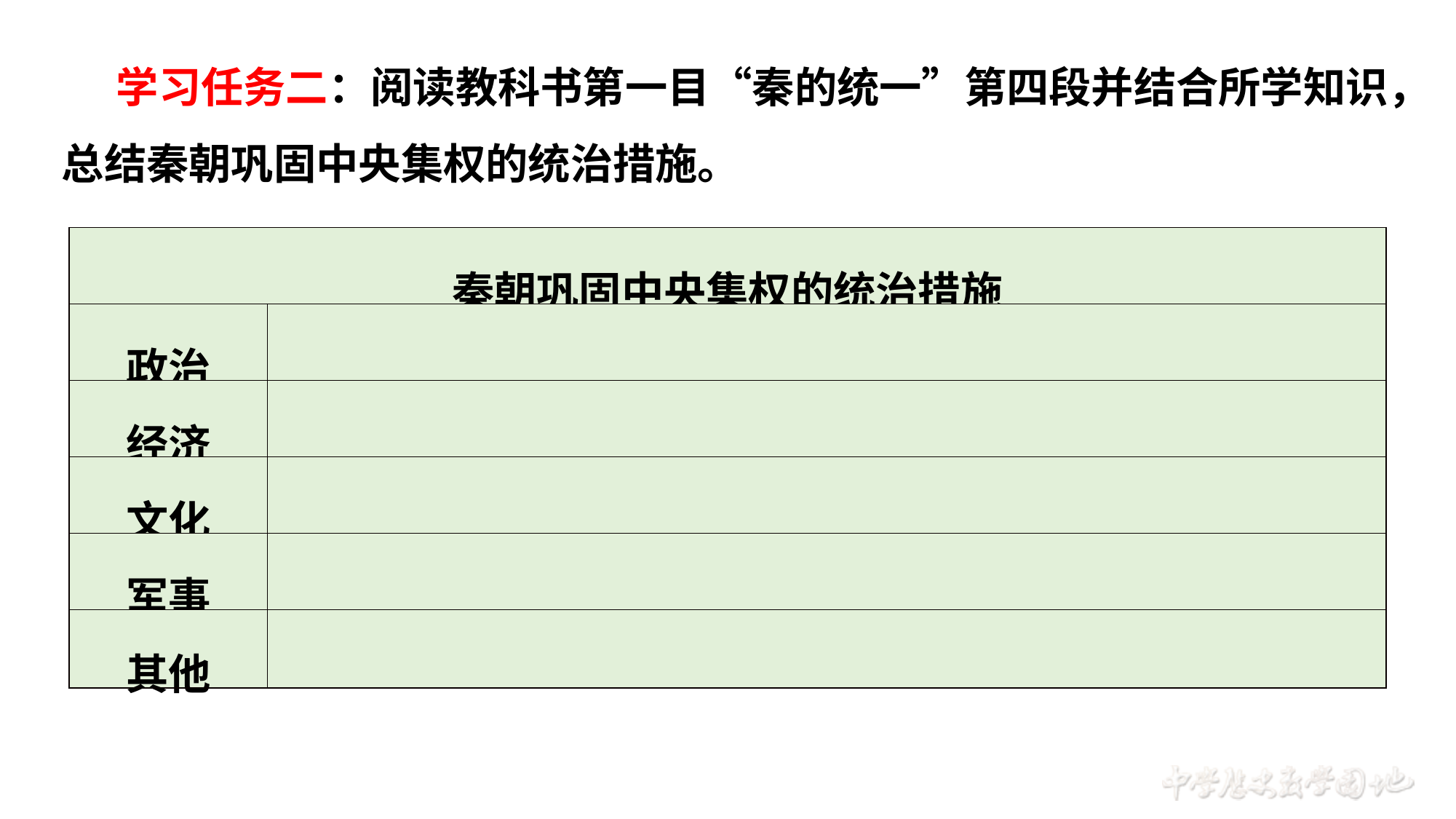

学习任务二：阅读教科书第一目“秦的统一”第四段并结合所学知识，总结秦朝巩固中央集权的统治措施。
| 秦朝巩固中央集权的统治措施 |  |
| --- | --- |
| 政治 |  |
| 经济 |  |
| 文化 |  |
| 军事 |  |
| 其他 |  |